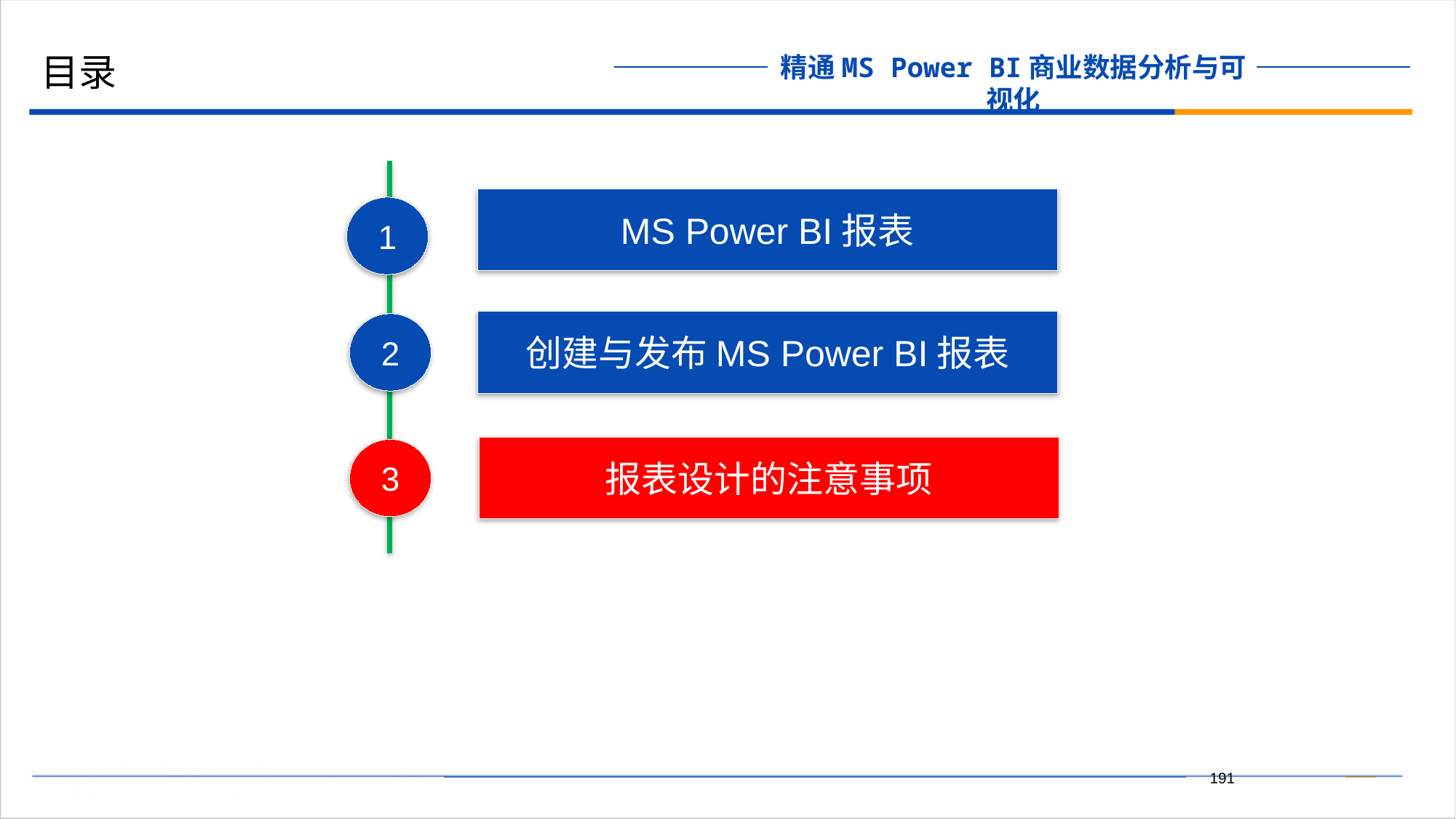

目录
MS Power BI报表
1
创建与发布MS Power BI报表
2
报表设计的注意事项
3